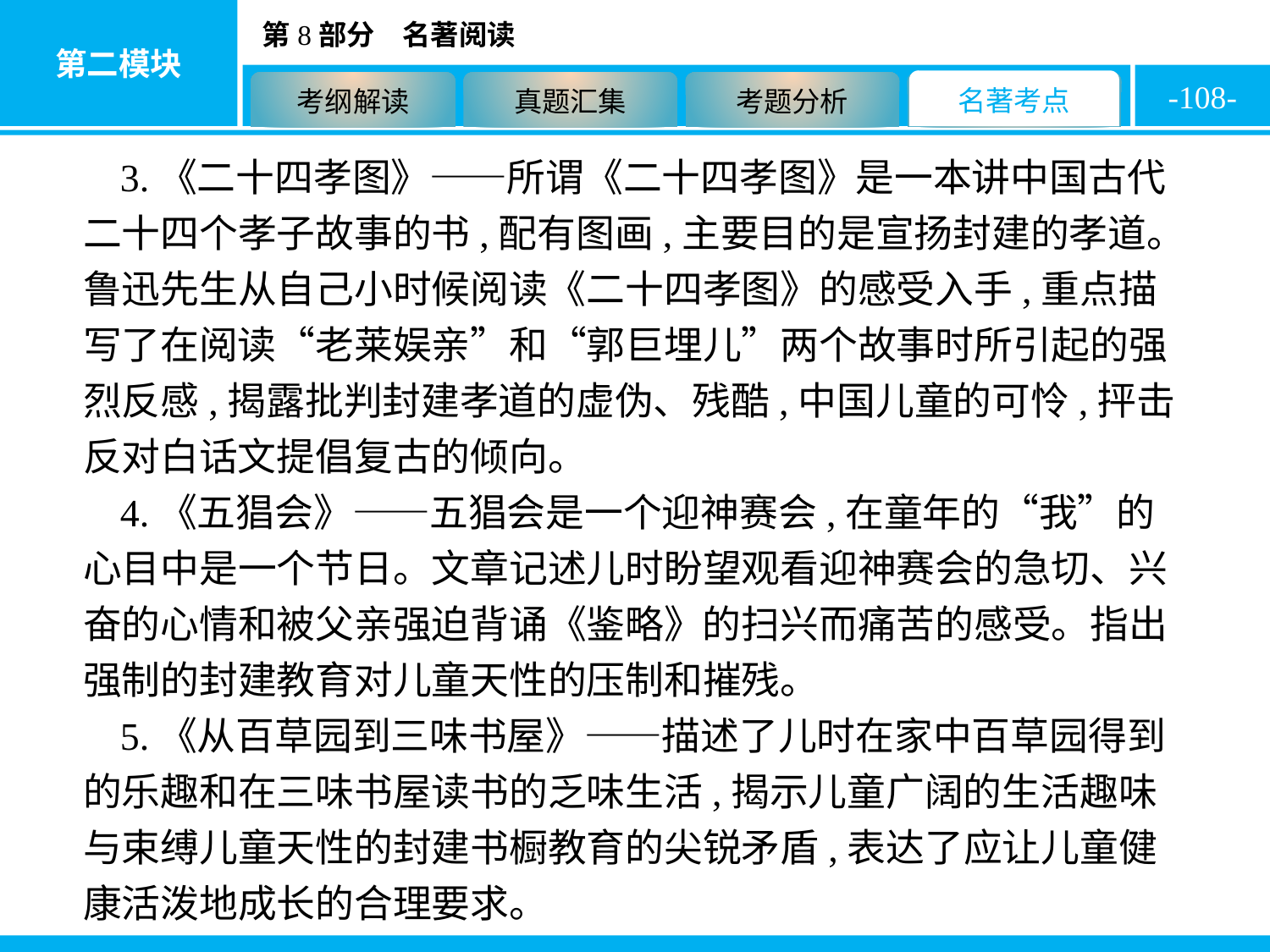

-108-
3.《二十四孝图》——所谓《二十四孝图》是一本讲中国古代二十四个孝子故事的书,配有图画,主要目的是宣扬封建的孝道。鲁迅先生从自己小时候阅读《二十四孝图》的感受入手,重点描写了在阅读“老莱娱亲”和“郭巨埋儿”两个故事时所引起的强烈反感,揭露批判封建孝道的虚伪、残酷,中国儿童的可怜,抨击反对白话文提倡复古的倾向。
4.《五猖会》——五猖会是一个迎神赛会,在童年的“我”的心目中是一个节日。文章记述儿时盼望观看迎神赛会的急切、兴奋的心情和被父亲强迫背诵《鉴略》的扫兴而痛苦的感受。指出强制的封建教育对儿童天性的压制和摧残。
5.《从百草园到三味书屋》——描述了儿时在家中百草园得到的乐趣和在三味书屋读书的乏味生活,揭示儿童广阔的生活趣味与束缚儿童天性的封建书橱教育的尖锐矛盾,表达了应让儿童健康活泼地成长的合理要求。